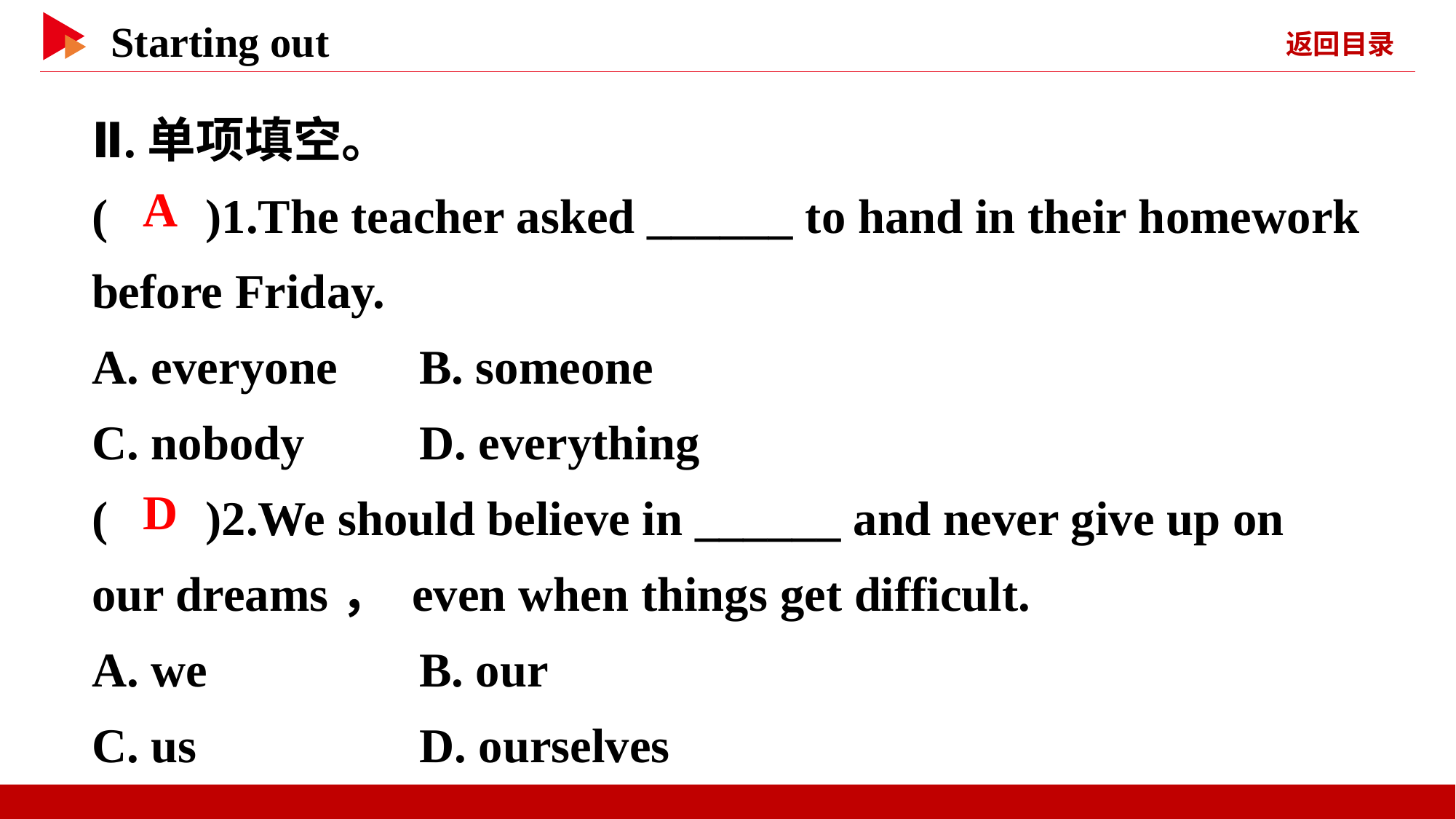

Ⅱ.单项填空。
(        )1.The teacher asked ______ to hand in their homework before Friday.
A. everyone	B. someone
C. nobody		D. everything
(        )2.We should believe in ______ and never give up on our dreams， even when things get difficult.
A. we		B. our
C. us			D. ourselves
   A
   D